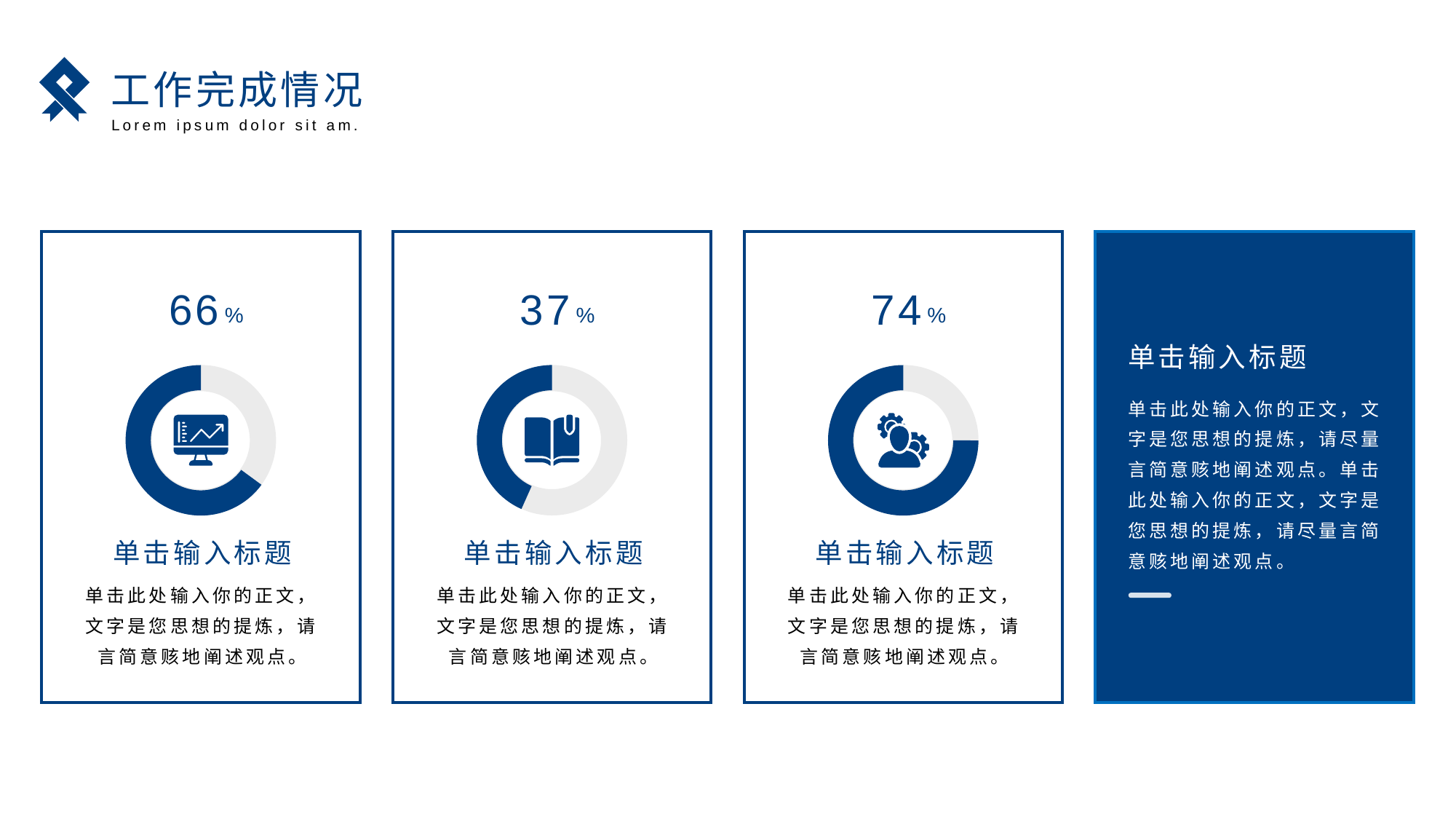

工作完成情况

Lorem ipsum dolor sit am.

66
37
74
%
%
%
单击输入标题

单击此处输入你的正文，文字是您思想的提炼，请尽量言简意赅地阐述观点。单击此处输入你的正文，文字是您思想的提炼，请尽量言简意赅地阐述观点。

单击输入标题
单击输入标题
单击输入标题
单击此处输入你的正文，文字是您思想的提炼，请言简意赅地阐述观点。
单击此处输入你的正文，文字是您思想的提炼，请言简意赅地阐述观点。
单击此处输入你的正文，文字是您思想的提炼，请言简意赅地阐述观点。